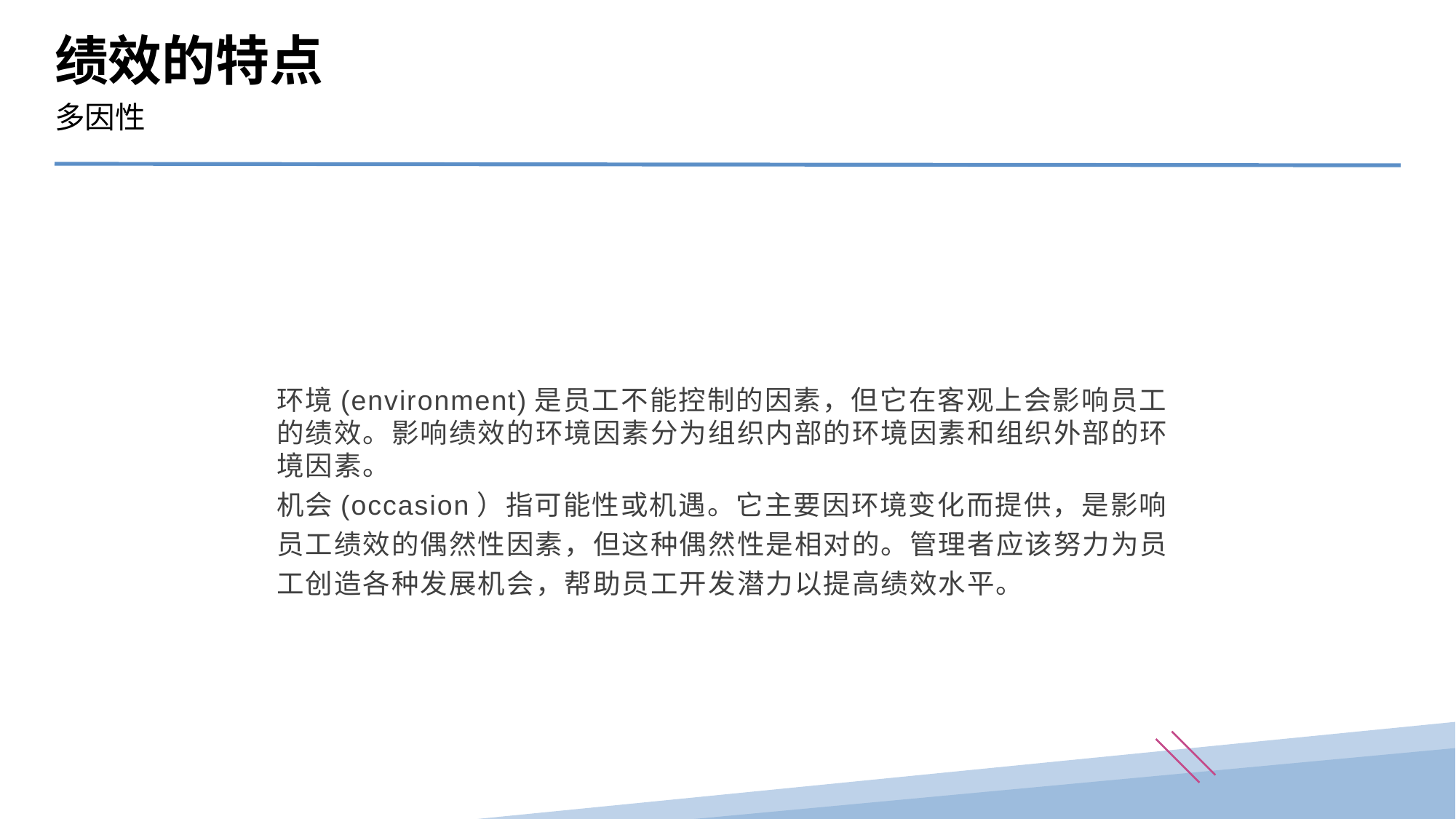

绩效的特点
多因性
环境(environment)是员工不能控制的因素，但它在客观上会影响员工的绩效。影响绩效的环境因素分为组织内部的环境因素和组织外部的环境因素。
机会(occasion）指可能性或机遇。它主要因环境变化而提供，是影响员工绩效的偶然性因素，但这种偶然性是相对的。管理者应该努力为员工创造各种发展机会，帮助员工开发潜力以提高绩效水平。